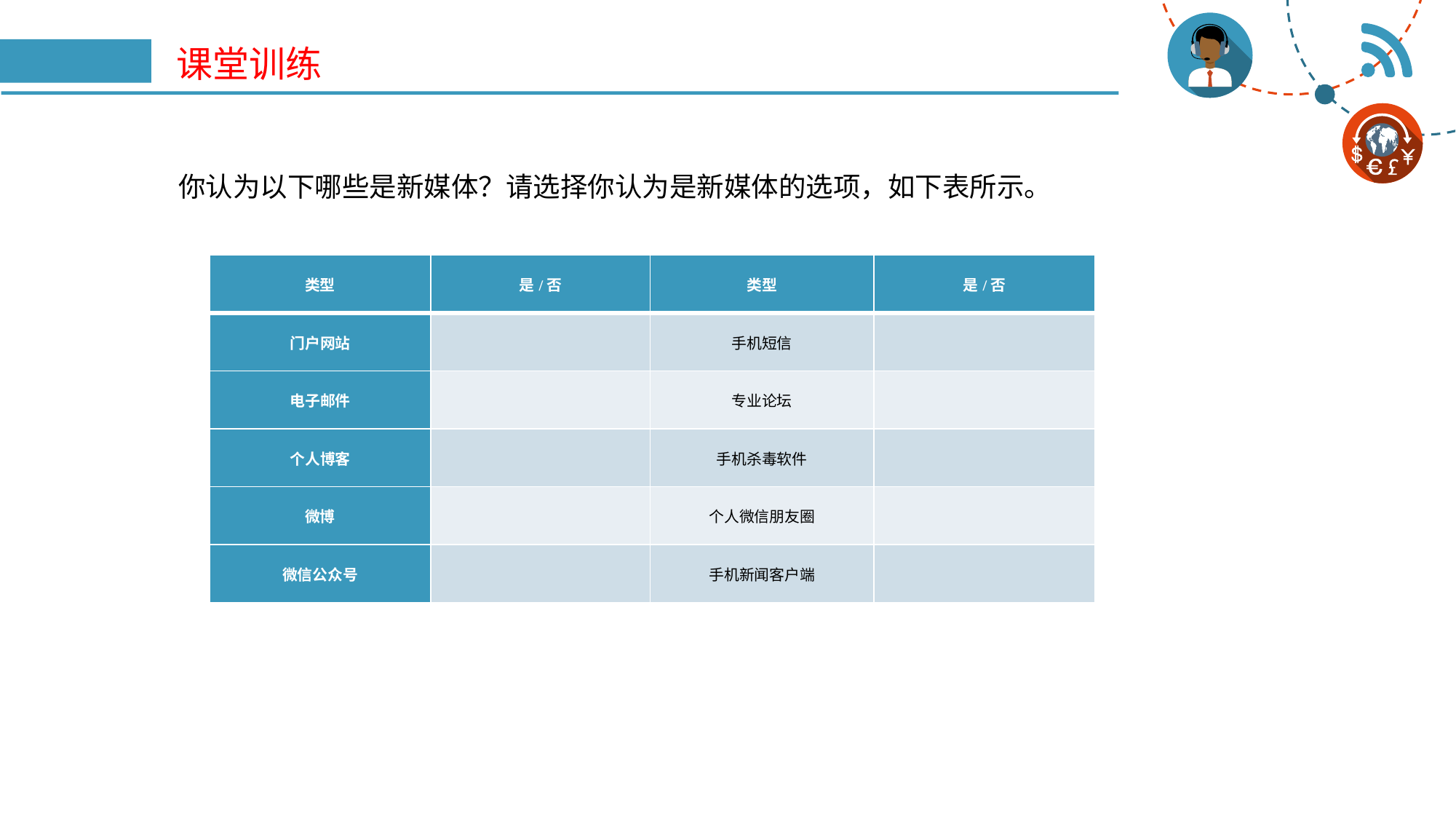

# 课堂训练

你认为以下哪些是新媒体？请选择你认为是新媒体的选项，如下表所示。

| 类型 | 是/否 | 类型 | 是/否 |
| --- | --- | --- | --- |
| 门户网站 |  | 手机短信 |  |
| 电子邮件 |  | 专业论坛 |  |
| 个人博客 |  | 手机杀毒软件 |  |
| 微博 |  | 个人微信朋友圈 |  |
| 微信公众号 |  | 手机新闻客户端 |  |